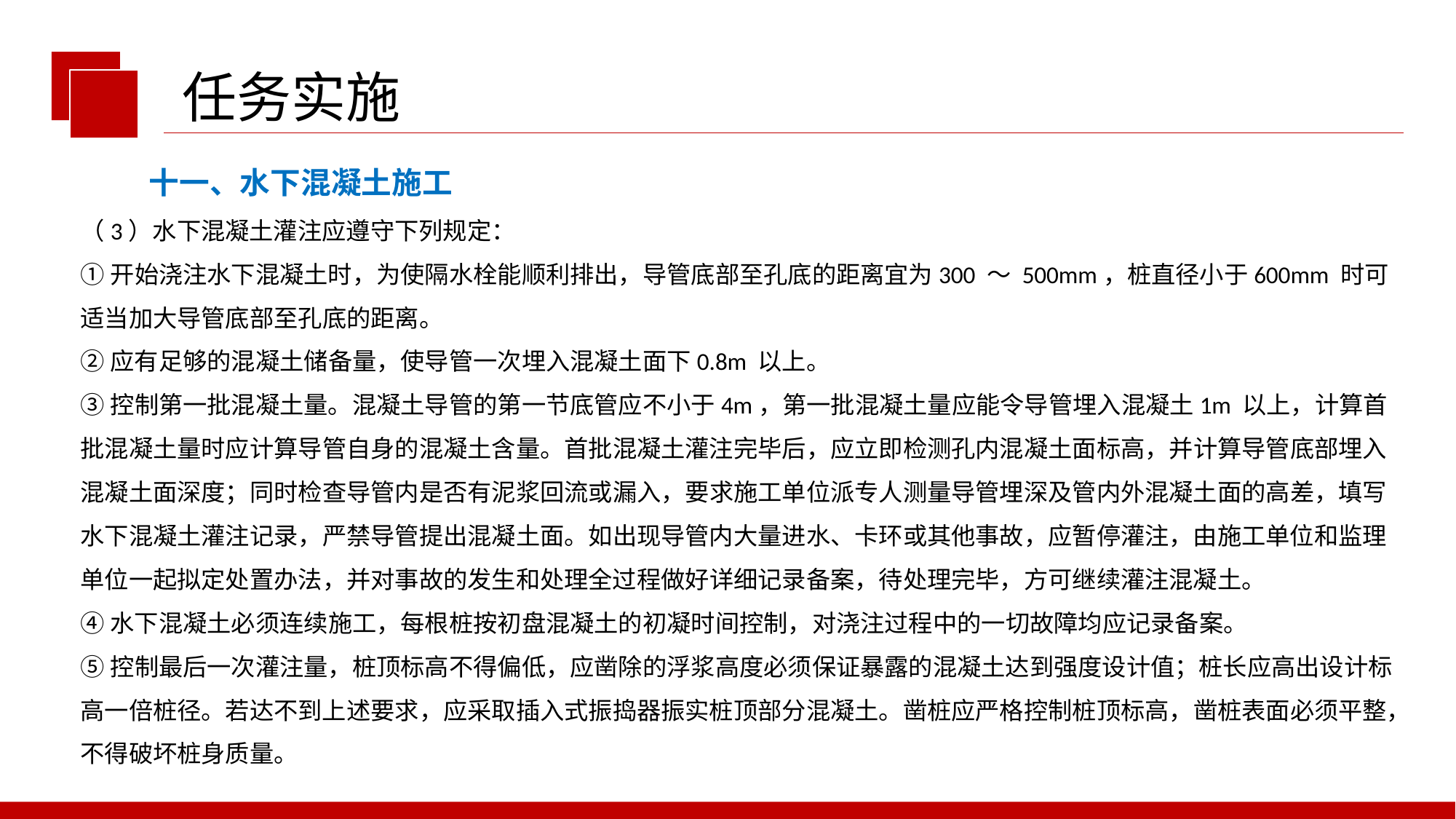

任务实施
十一、水下混凝土施工
（3）水下混凝土灌注应遵守下列规定：
①开始浇注水下混凝土时，为使隔水栓能顺利排出，导管底部至孔底的距离宜为300 ～ 500mm，桩直径小于600mm 时可适当加大导管底部至孔底的距离。
②应有足够的混凝土储备量，使导管一次埋入混凝土面下0.8m 以上。
③控制第一批混凝土量。混凝土导管的第一节底管应不小于4m，第一批混凝土量应能令导管埋入混凝土1m 以上，计算首批混凝土量时应计算导管自身的混凝土含量。首批混凝土灌注完毕后，应立即检测孔内混凝土面标高，并计算导管底部埋入混凝土面深度；同时检查导管内是否有泥浆回流或漏入，要求施工单位派专人测量导管埋深及管内外混凝土面的高差，填写水下混凝土灌注记录，严禁导管提出混凝土面。如出现导管内大量进水、卡环或其他事故，应暂停灌注，由施工单位和监理单位一起拟定处置办法，并对事故的发生和处理全过程做好详细记录备案，待处理完毕，方可继续灌注混凝土。
④水下混凝土必须连续施工，每根桩按初盘混凝土的初凝时间控制，对浇注过程中的一切故障均应记录备案。
⑤控制最后一次灌注量，桩顶标高不得偏低，应凿除的浮浆高度必须保证暴露的混凝土达到强度设计值；桩长应高出设计标高一倍桩径。若达不到上述要求，应采取插入式振捣器振实桩顶部分混凝土。凿桩应严格控制桩顶标高，凿桩表面必须平整，不得破坏桩身质量。